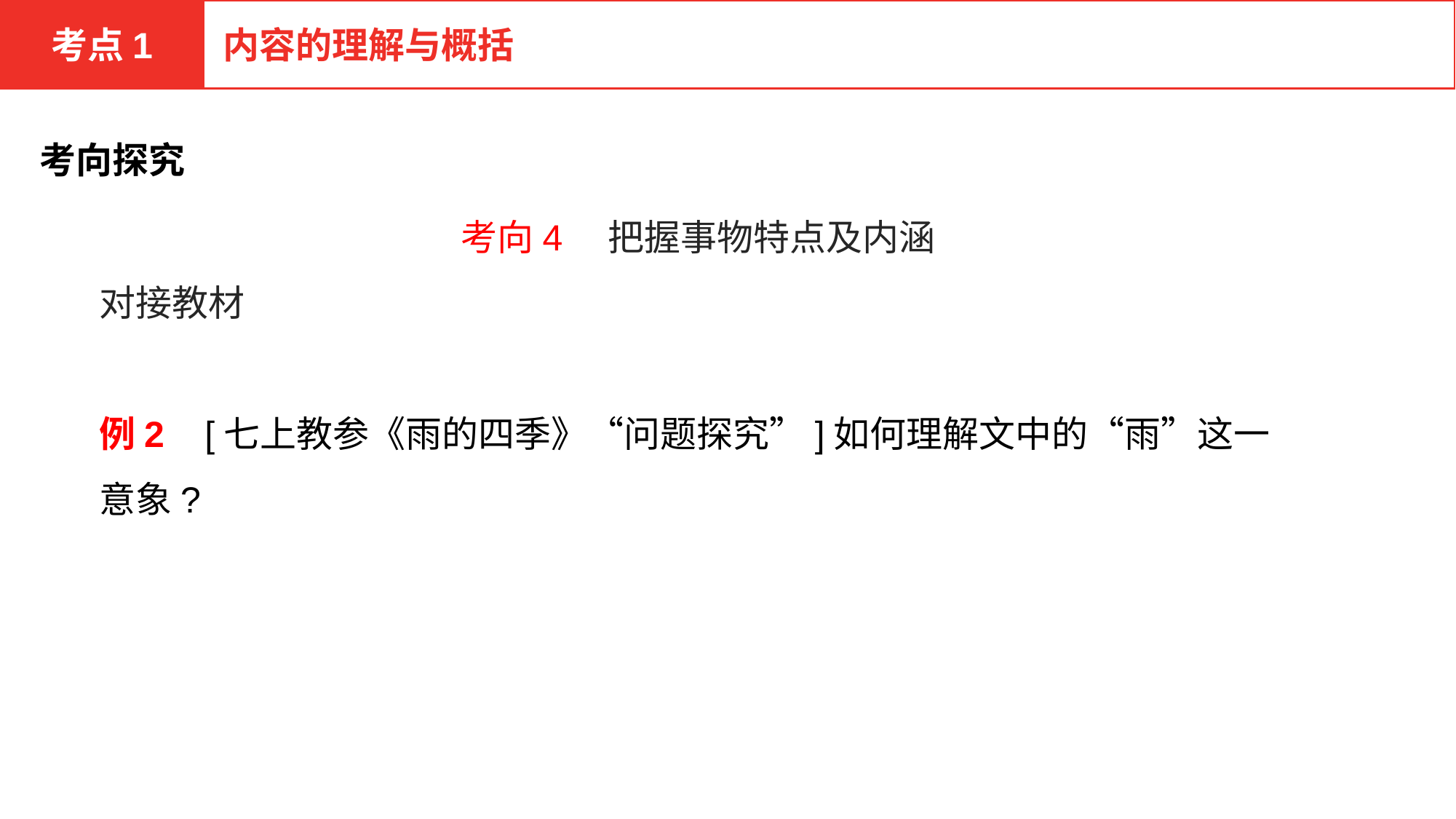

考点1
内容的理解与概括
考向探究
考向4　把握事物特点及内涵
对接教材

例2    [七上教参《雨的四季》“问题探究”]如何理解文中的“雨”这一意象?